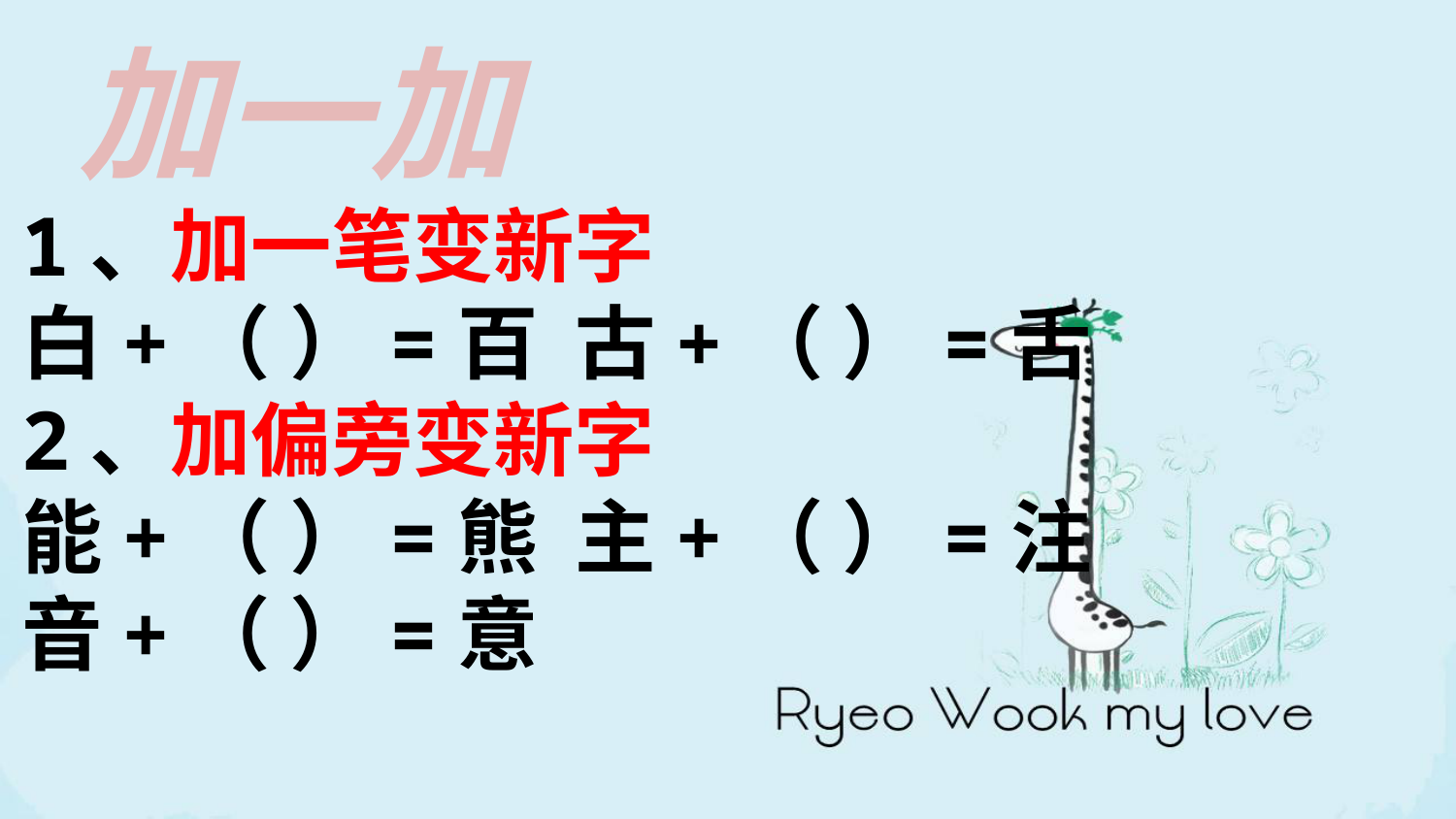

加一加
1、加一笔变新字
白+（ ）=百  古+（ ）=舌
2、加偏旁变新字
能+（ ）=熊  主+（ ）=注
音+（ ）=意